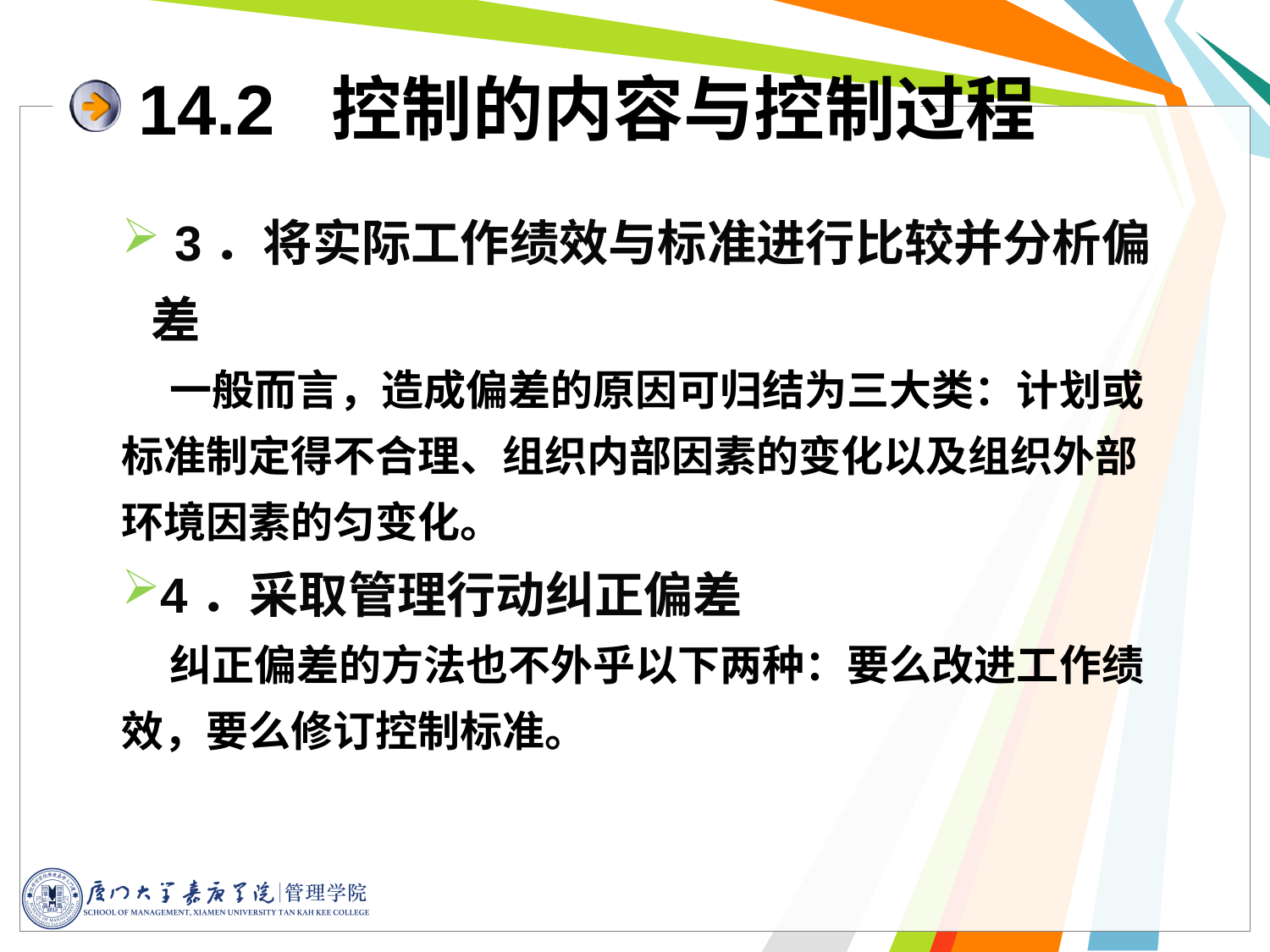

14.2  控制的内容与控制过程
 3．将实际工作绩效与标准进行比较并分析偏差
    一般而言，造成偏差的原因可归结为三大类：计划或标准制定得不合理、组织内部因素的变化以及组织外部环境因素的匀变化。
4．采取管理行动纠正偏差
    纠正偏差的方法也不外乎以下两种：要么改进工作绩效，要么修订控制标准。